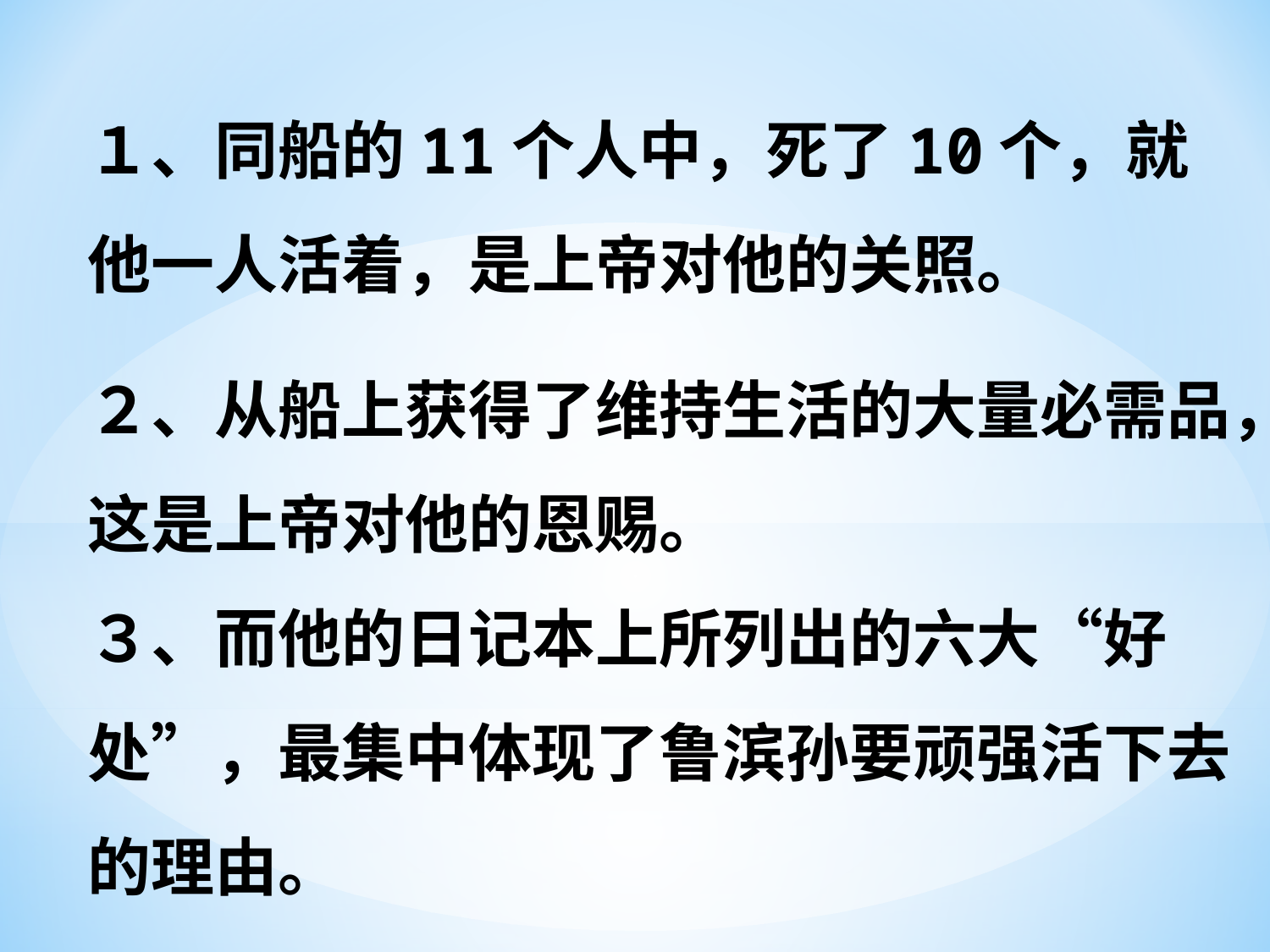

１、同船的11个人中，死了10个，就他一人活着，是上帝对他的关照。
２、从船上获得了维持生活的大量必需品，这是上帝对他的恩赐。
３、而他的日记本上所列出的六大“好处”，最集中体现了鲁滨孙要顽强活下去的理由。